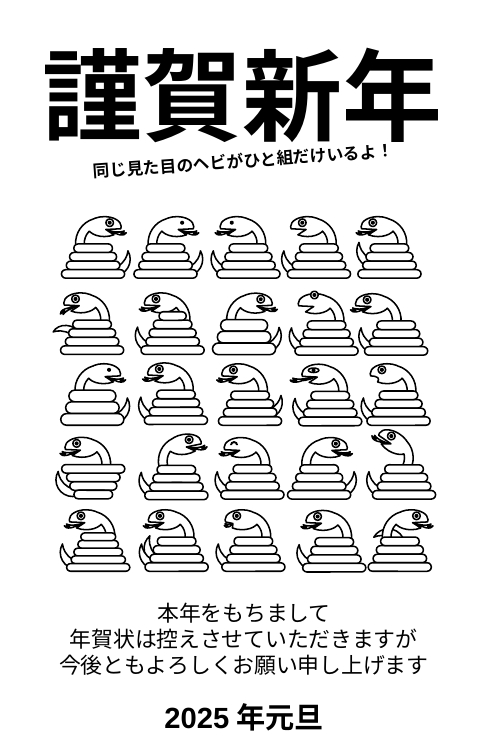

謹賀新年
同じ見た目のヘビがひと組だけいるよ！

本年をもちまして
年賀状は控えさせていただきますが
今後ともよろしくお願い申し上げます
2025年元旦